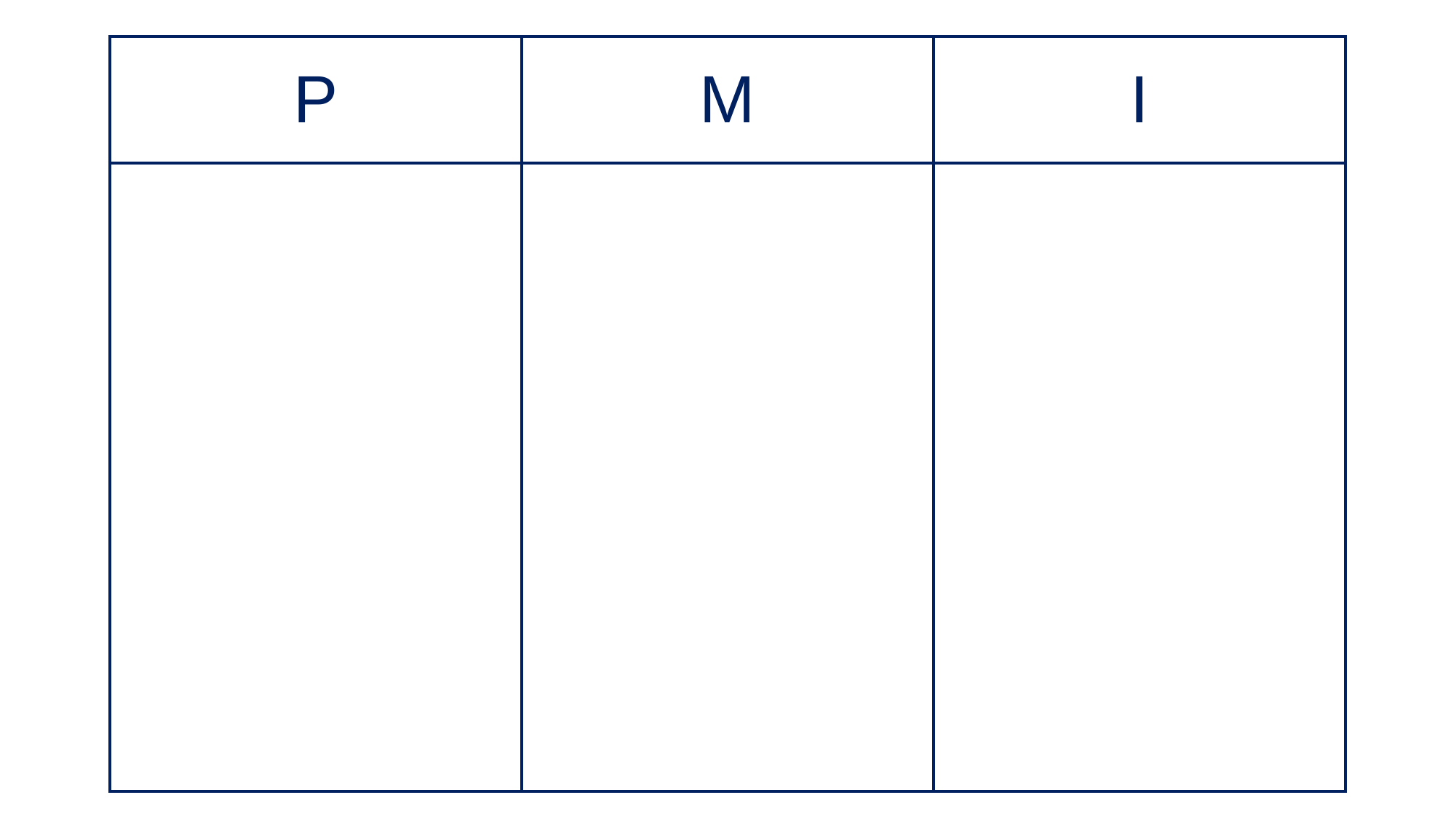

PMIチャート
| P | M | I |
| --- | --- | --- |
|  |  |  |